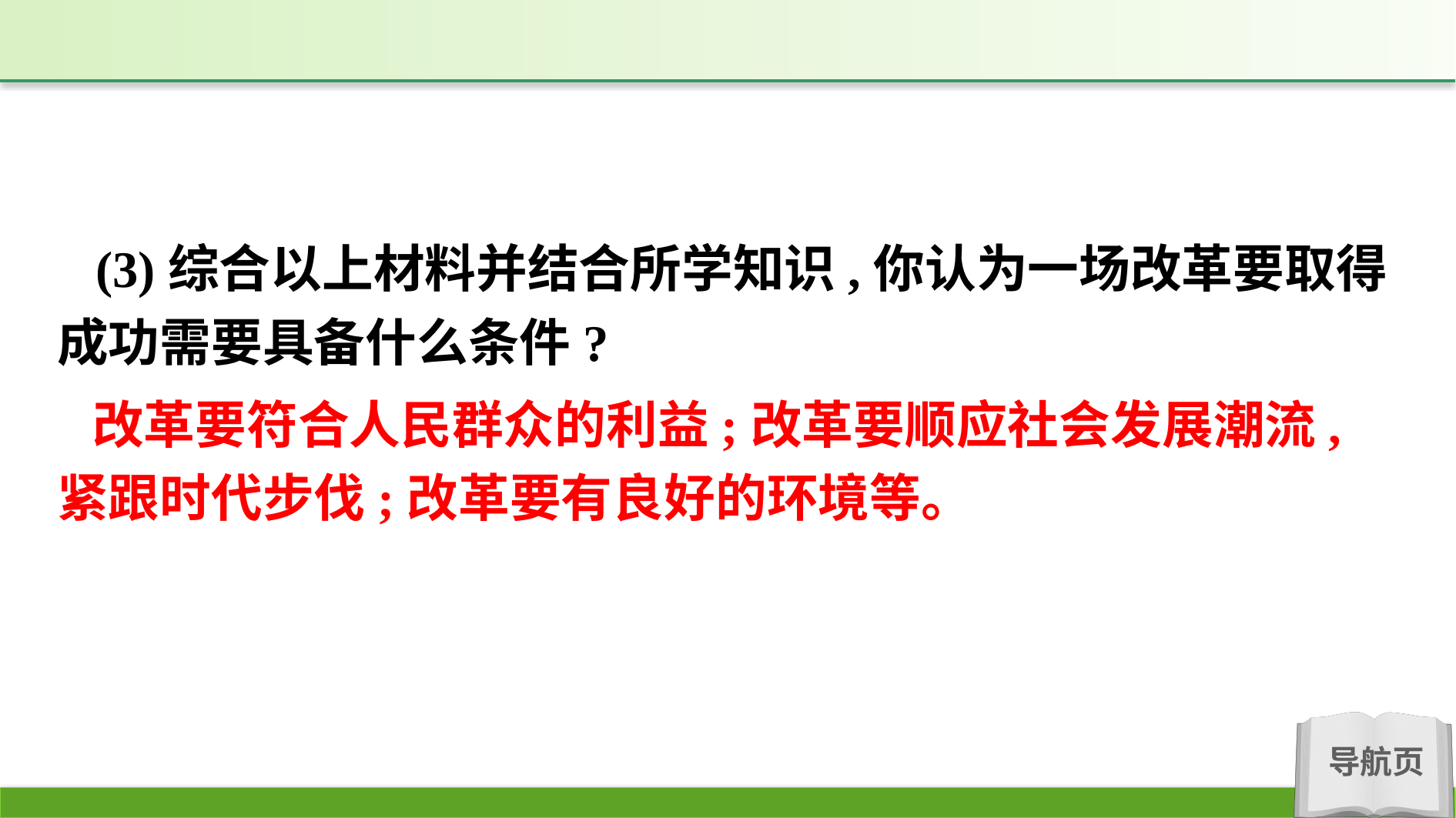

(3)综合以上材料并结合所学知识,你认为一场改革要取得成功需要具备什么条件?
改革要符合人民群众的利益;改革要顺应社会发展潮流,紧跟时代步伐;改革要有良好的环境等。